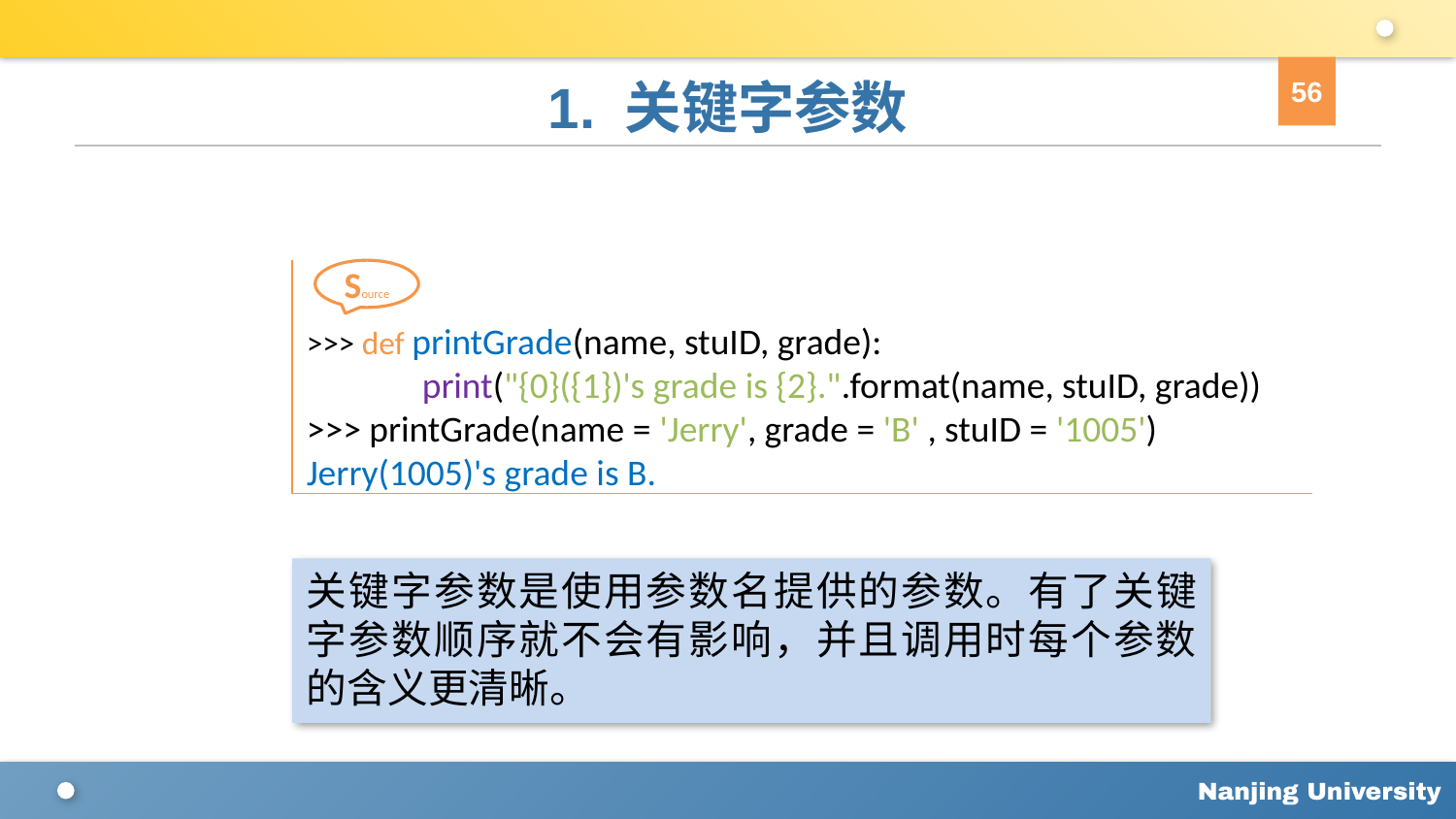

56
# 1. 关键字参数

>>> def printGrade(name, stuID, grade):
              print("{0}({1})'s grade is {2}.".format(name, stuID, grade))
>>> printGrade(name = 'Jerry', grade = 'B' , stuID = '1005')
Jerry(1005)'s grade is B.
Source
关键字参数是使用参数名提供的参数。有了关键字参数顺序就不会有影响，并且调用时每个参数的含义更清晰。